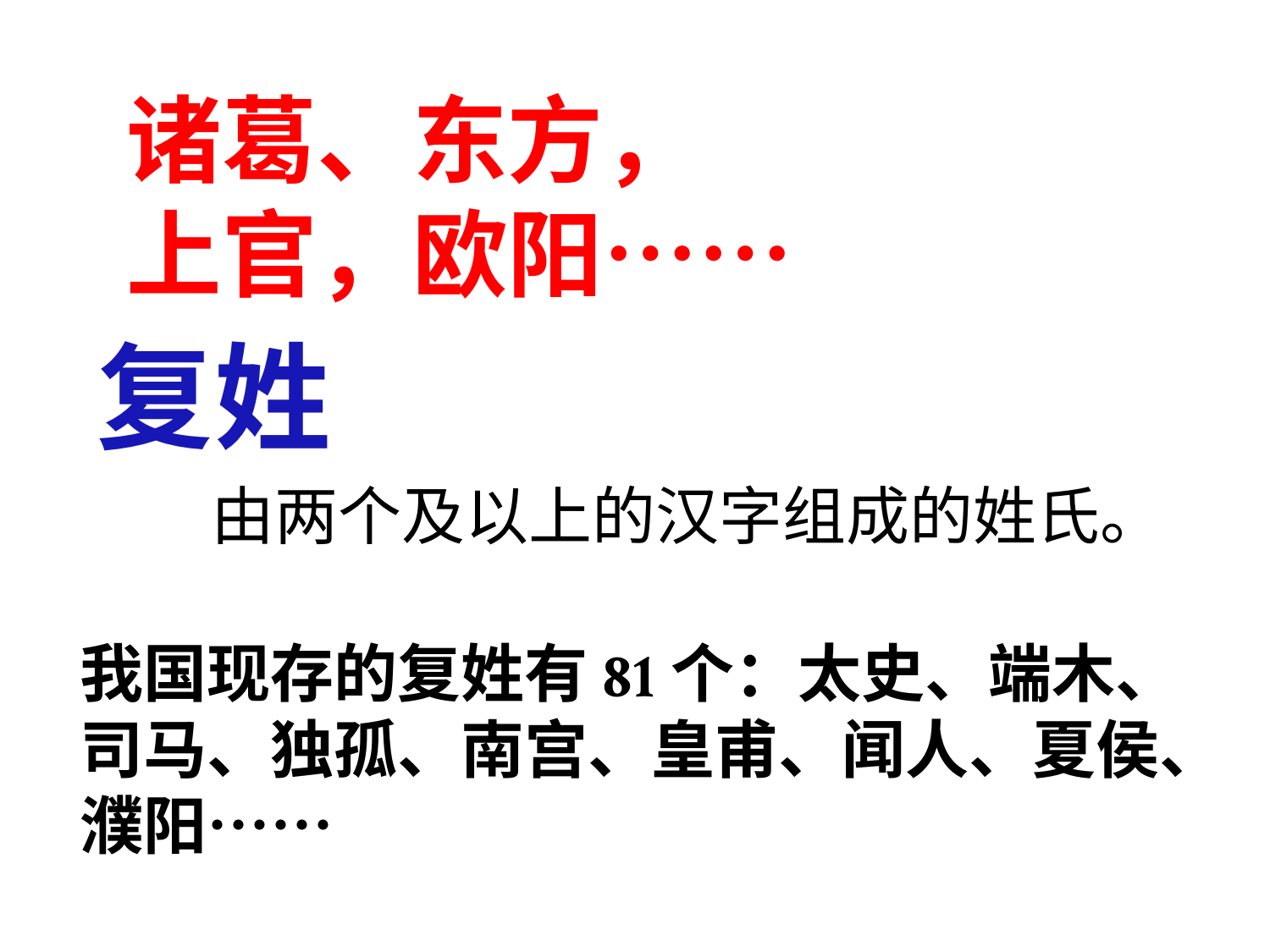

诸葛、东方，
上官，欧阳……
复姓
由两个及以上的汉字组成的姓氏。
我国现存的复姓有81个：太史、端木、司马、独孤、南宫、皇甫、闻人、夏侯、濮阳……